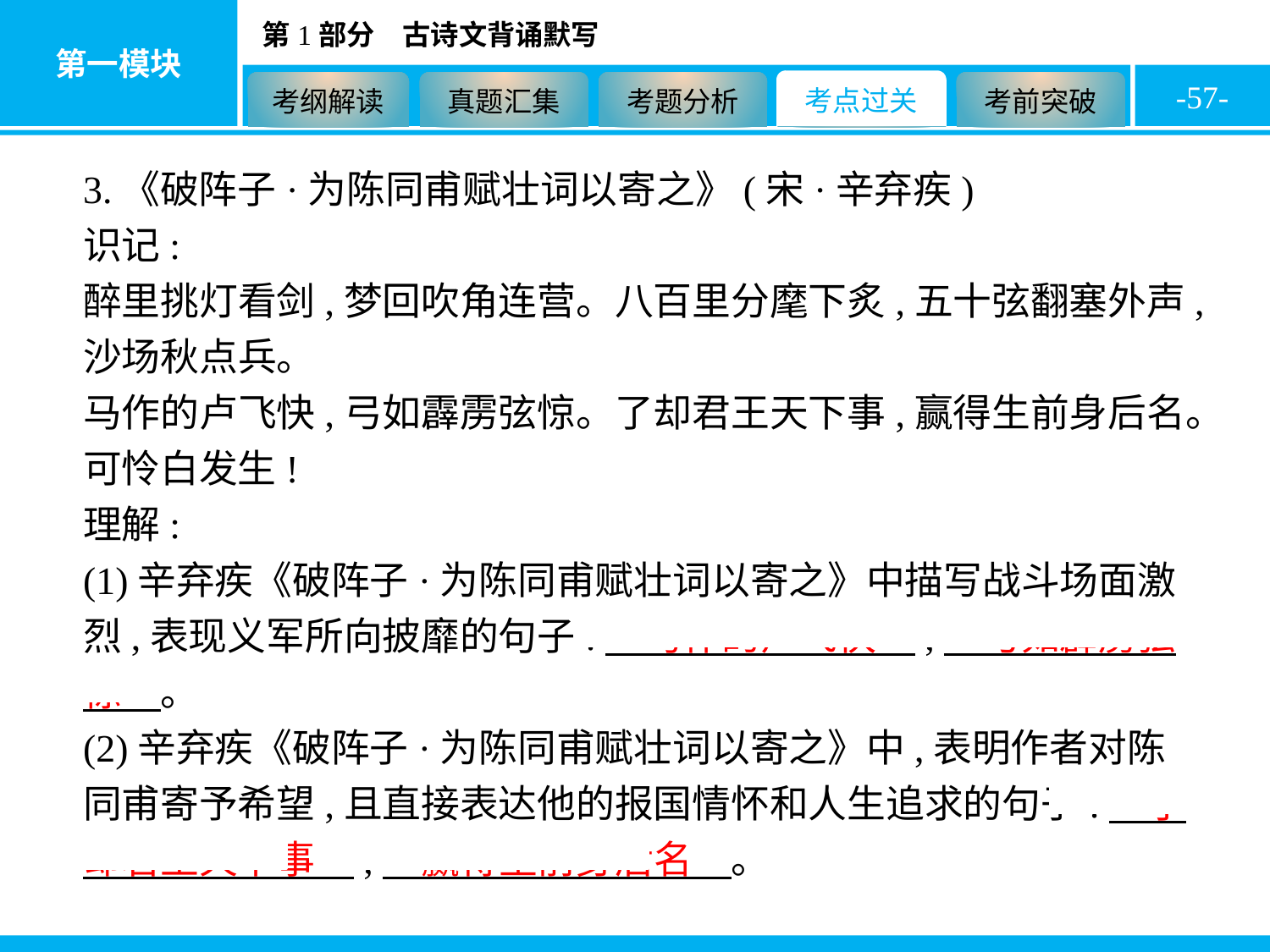

-57-
3.《破阵子·为陈同甫赋壮词以寄之》(宋·辛弃疾)
识记:
醉里挑灯看剑,梦回吹角连营。八百里分麾下炙,五十弦翻塞外声,沙场秋点兵。
马作的卢飞快,弓如霹雳弦惊。了却君王天下事,赢得生前身后名。可怜白发生!
理解:
(1)辛弃疾《破阵子·为陈同甫赋壮词以寄之》中描写战斗场面激烈,表现义军所向披靡的句子:　马作的卢飞快　,　弓如霹雳弦惊　。
(2)辛弃疾《破阵子·为陈同甫赋壮词以寄之》中,表明作者对陈同甫寄予希望,且直接表达他的报国情怀和人生追求的句子:　了却君王天下事　,　赢得生前身后名　。